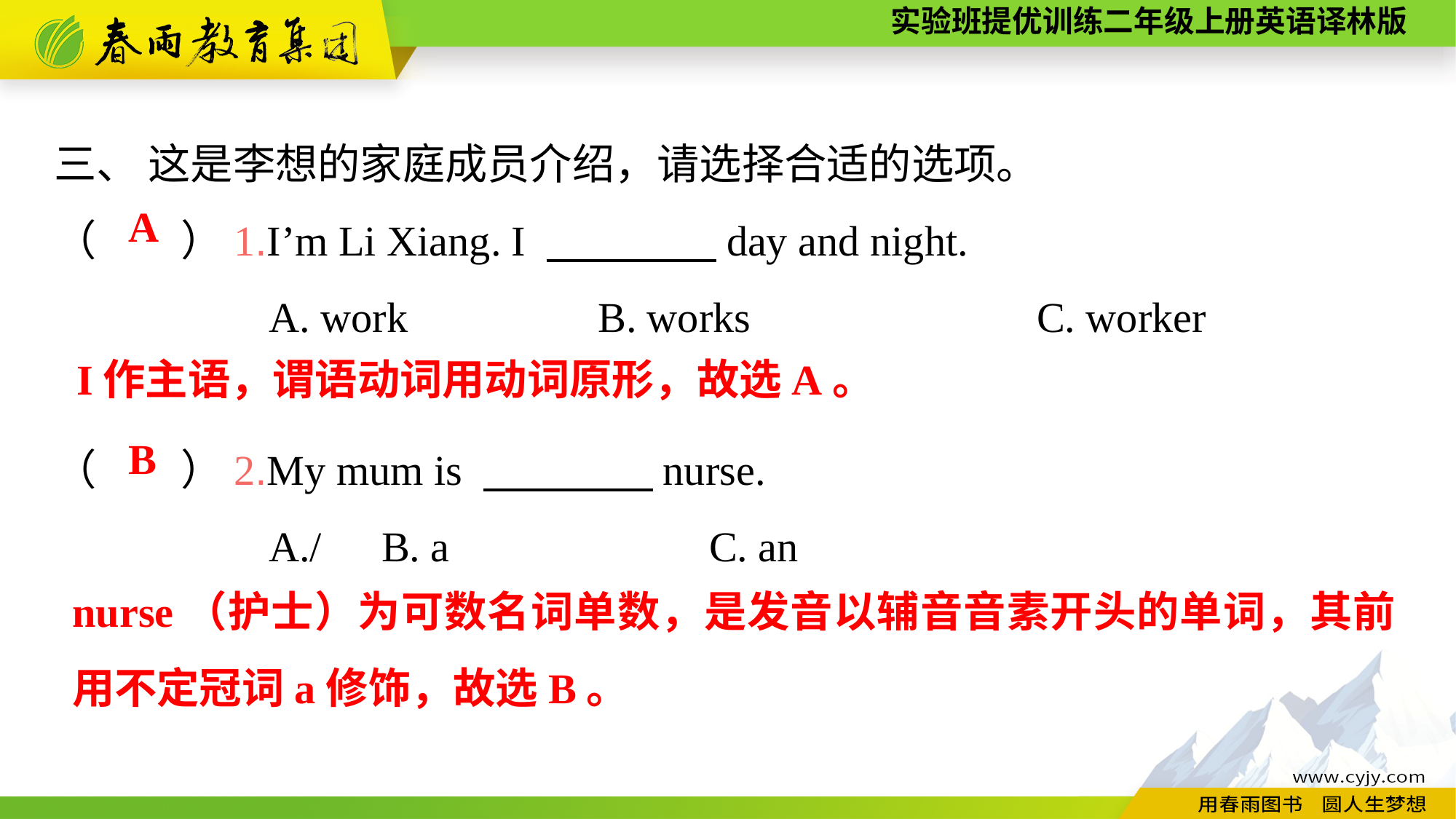

三、 这是李想的家庭成员介绍，请选择合适的选项。
（　　）1.I’m Li Xiang. I 　　　　day and night.
A. work　　　　B. works　　　　	C. worker

（　　）2.My mum is 　　　　nurse.
A./	B. a			C. an
A
I作主语，谓语动词用动词原形，故选A。
B
nurse（护士）为可数名词单数，是发音以辅音音素开头的单词，其前用不定冠词a修饰，故选B。